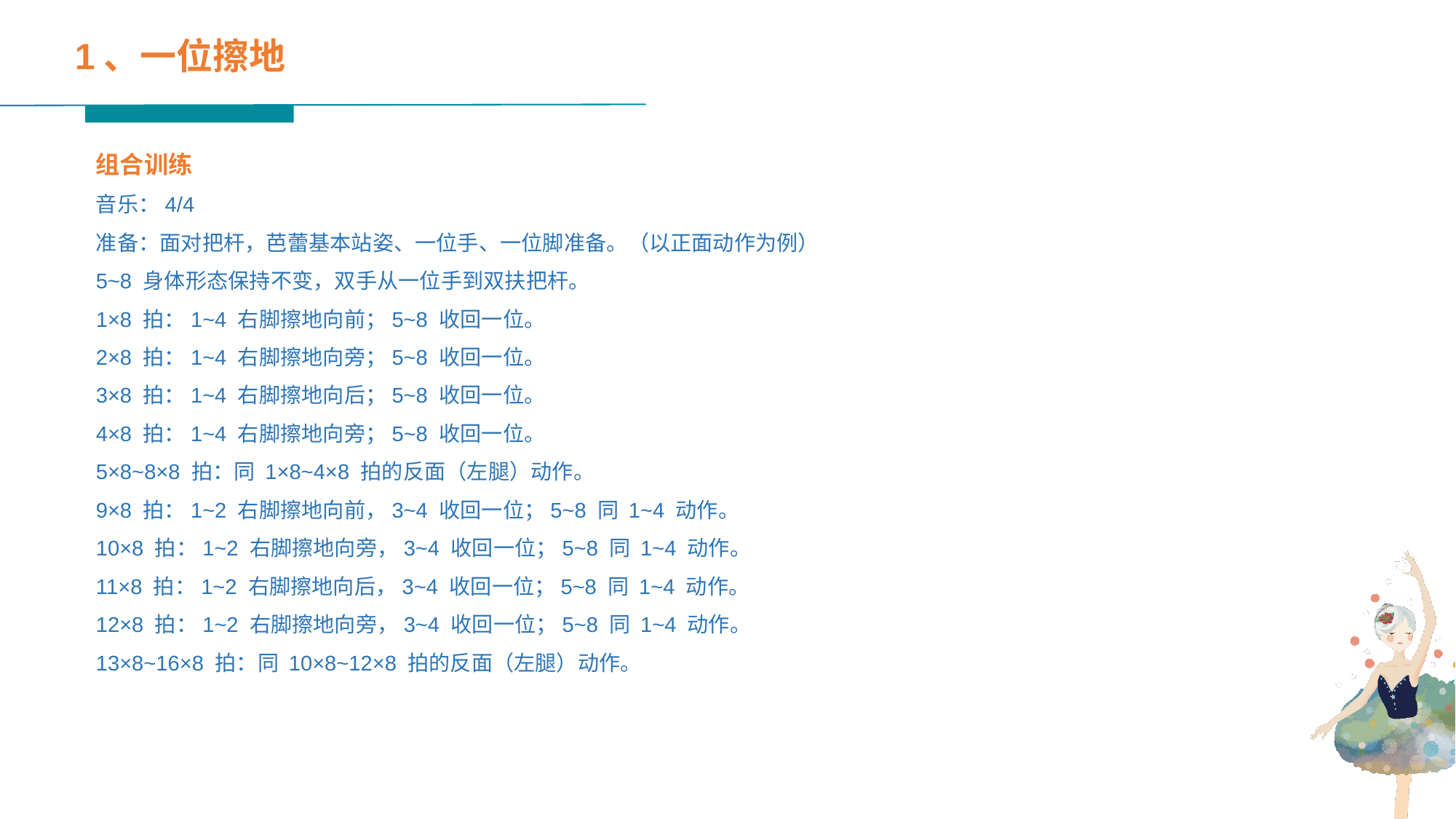

1、一位擦地

组合训练
音乐：4/4
准备：面对把杆，芭蕾基本站姿、一位手、一位脚准备。（以正面动作为例）
5~8 身体形态保持不变，双手从一位手到双扶把杆。
1×8 拍：1~4 右脚擦地向前；5~8 收回一位。
2×8 拍：1~4 右脚擦地向旁；5~8 收回一位。
3×8 拍：1~4 右脚擦地向后；5~8 收回一位。
4×8 拍：1~4 右脚擦地向旁；5~8 收回一位。
5×8~8×8 拍：同 1×8~4×8 拍的反面（左腿）动作。
9×8 拍：1~2 右脚擦地向前，3~4 收回一位；5~8 同 1~4 动作。
10×8 拍：1~2 右脚擦地向旁，3~4 收回一位；5~8 同 1~4 动作。
11×8 拍：1~2 右脚擦地向后，3~4 收回一位；5~8 同 1~4 动作。
12×8 拍：1~2 右脚擦地向旁，3~4 收回一位；5~8 同 1~4 动作。
13×8~16×8 拍：同 10×8~12×8 拍的反面（左腿）动作。